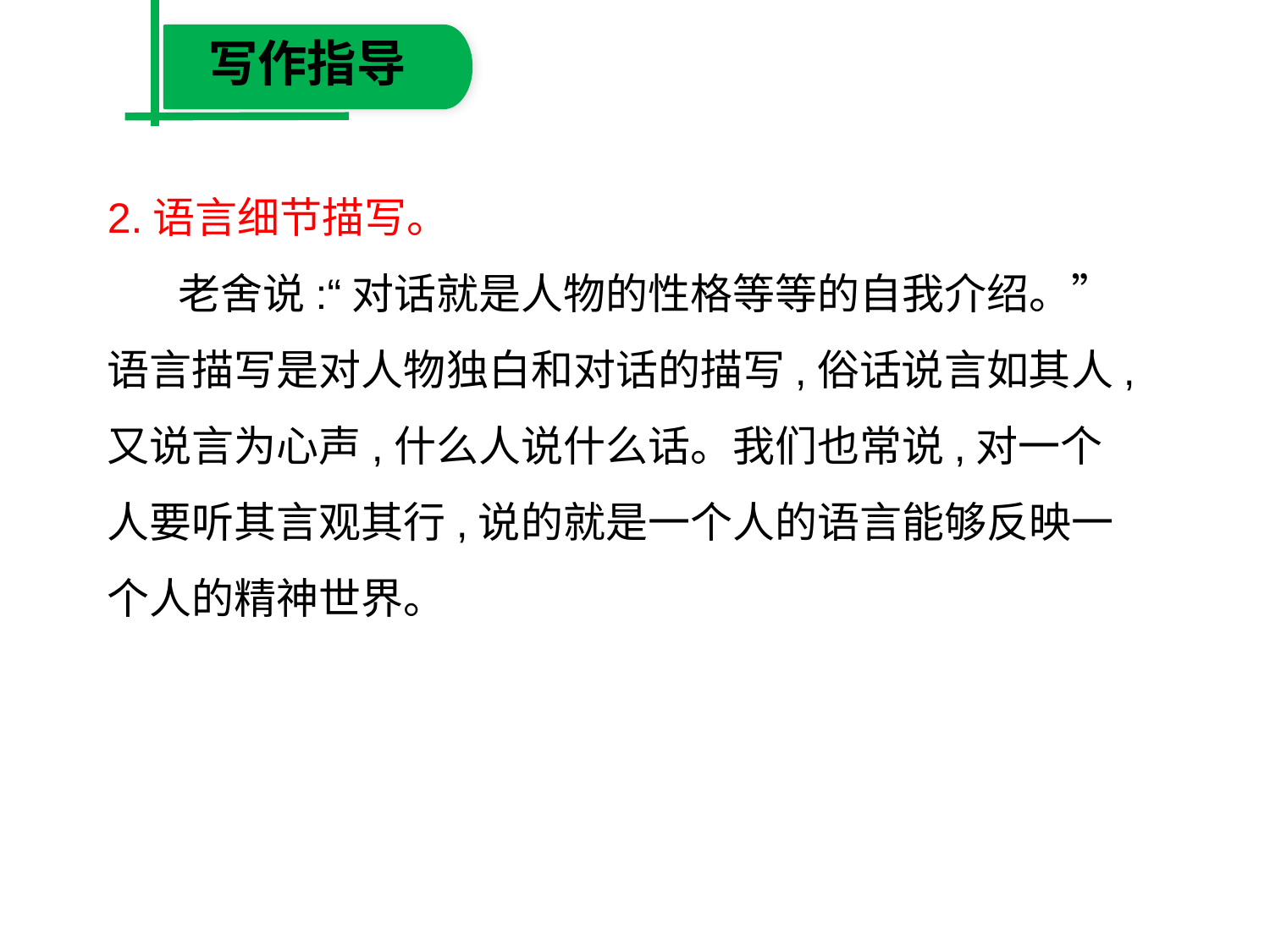

写作指导
2.语言细节描写。
　   老舍说:“对话就是人物的性格等等的自我介绍。”语言描写是对人物独白和对话的描写,俗话说言如其人,又说言为心声,什么人说什么话。我们也常说,对一个人要听其言观其行,说的就是一个人的语言能够反映一个人的精神世界。